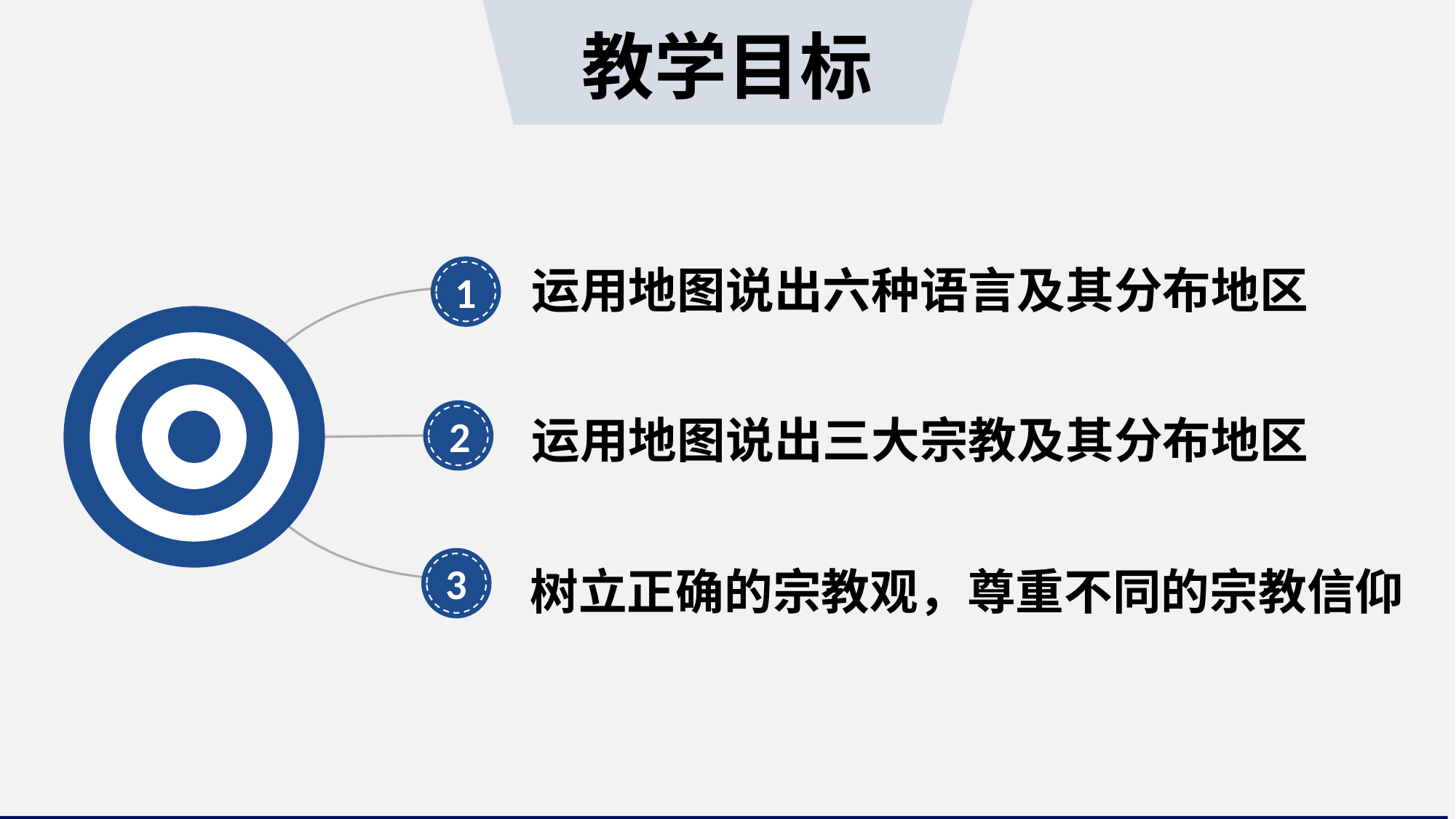

教学目标
运用地图说出六种语言及其分布地区

1

2
运用地图说出三大宗教及其分布地区

3
树立正确的宗教观，尊重不同的宗教信仰